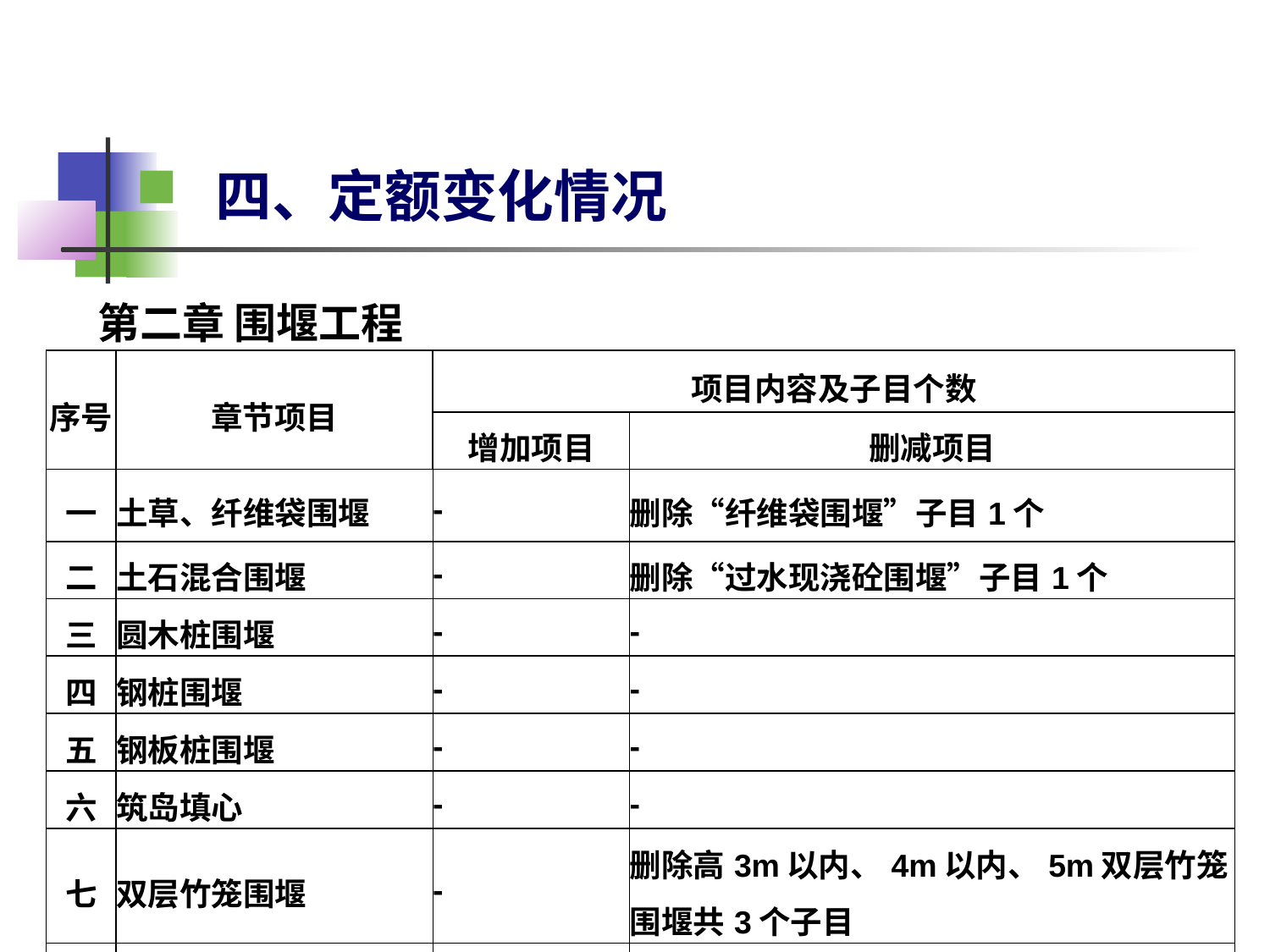

四、定额变化情况
第二章 围堰工程

| 序号 | 章节项目 | 项目内容及子目个数 |  |
| --- | --- | --- | --- |
|  |  | 增加项目 | 删减项目 |
| 一 | 土草、纤维袋围堰 | - | 删除“纤维袋围堰”子目1个 |
| 二 | 土石混合围堰 | - | 删除“过水现浇砼围堰”子目1个 |
| 三 | 圆木桩围堰 | - | - |
| 四 | 钢桩围堰 | - | - |
| 五 | 钢板桩围堰 | - | - |
| 六 | 筑岛填心 | - | - |
| 七 | 双层竹笼围堰 | - | 删除高3m以内、4m以内、5m双层竹笼围堰共3个子目 |
| 八 | 船上抛石 | - | 删除“船上抛石”子目1个 |